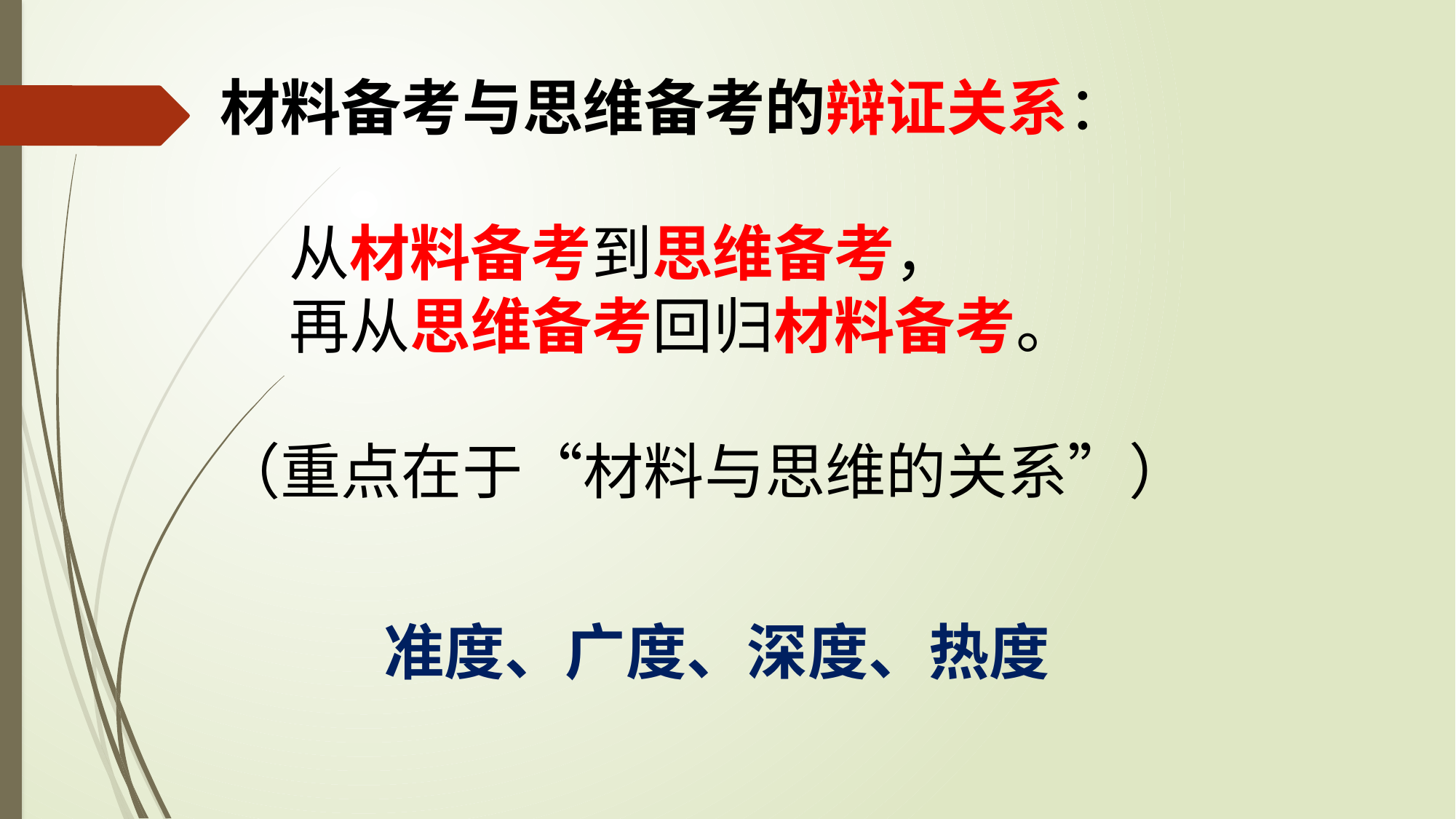

材料备考与思维备考的辩证关系：

    从材料备考到思维备考，
    再从思维备考回归材料备考。

（重点在于“材料与思维的关系”）
准度、广度、深度、热度